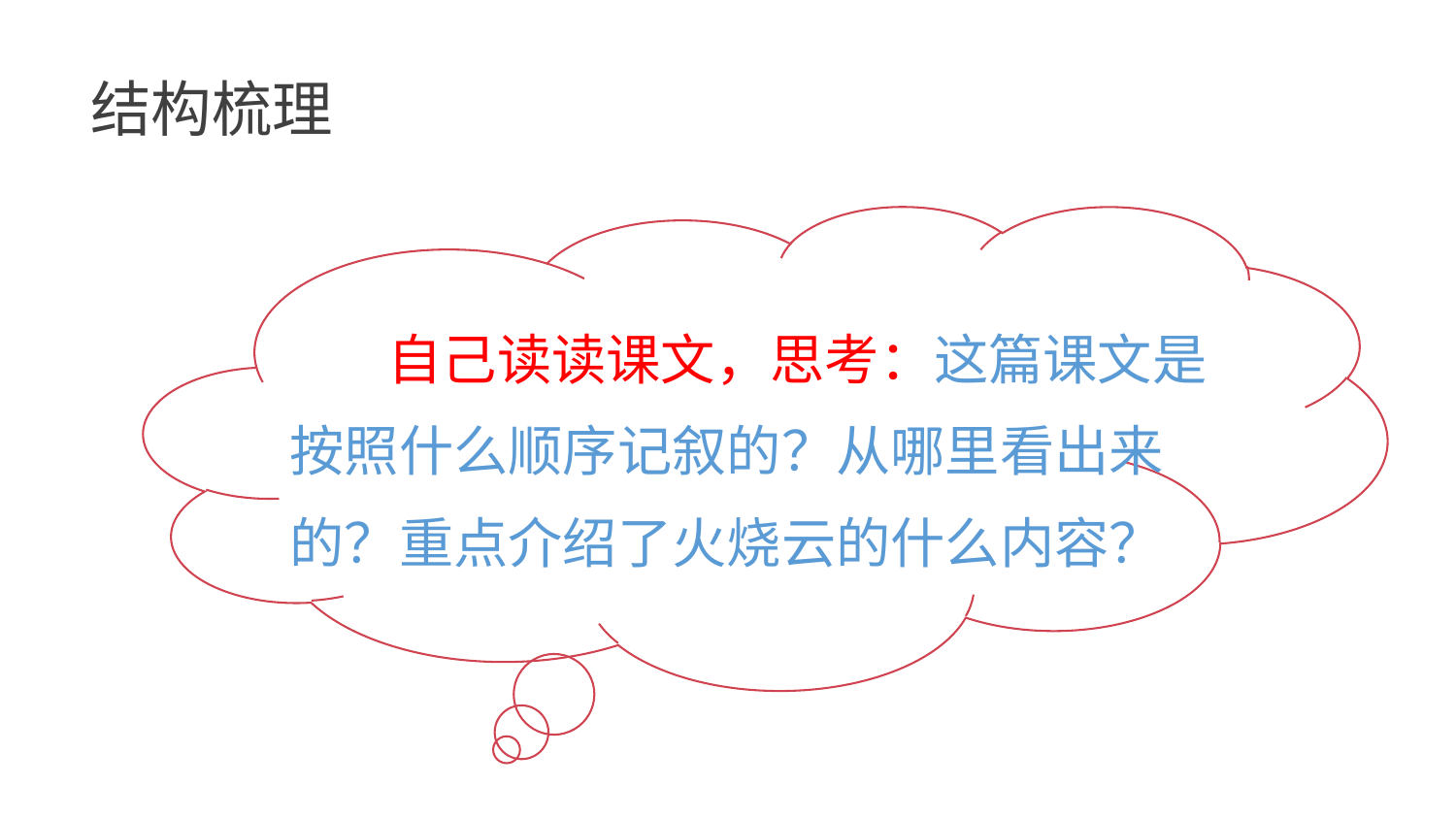

结构梳理

       自己读读课文，思考：这篇课文是按照什么顺序记叙的？从哪里看出来的？重点介绍了火烧云的什么内容？